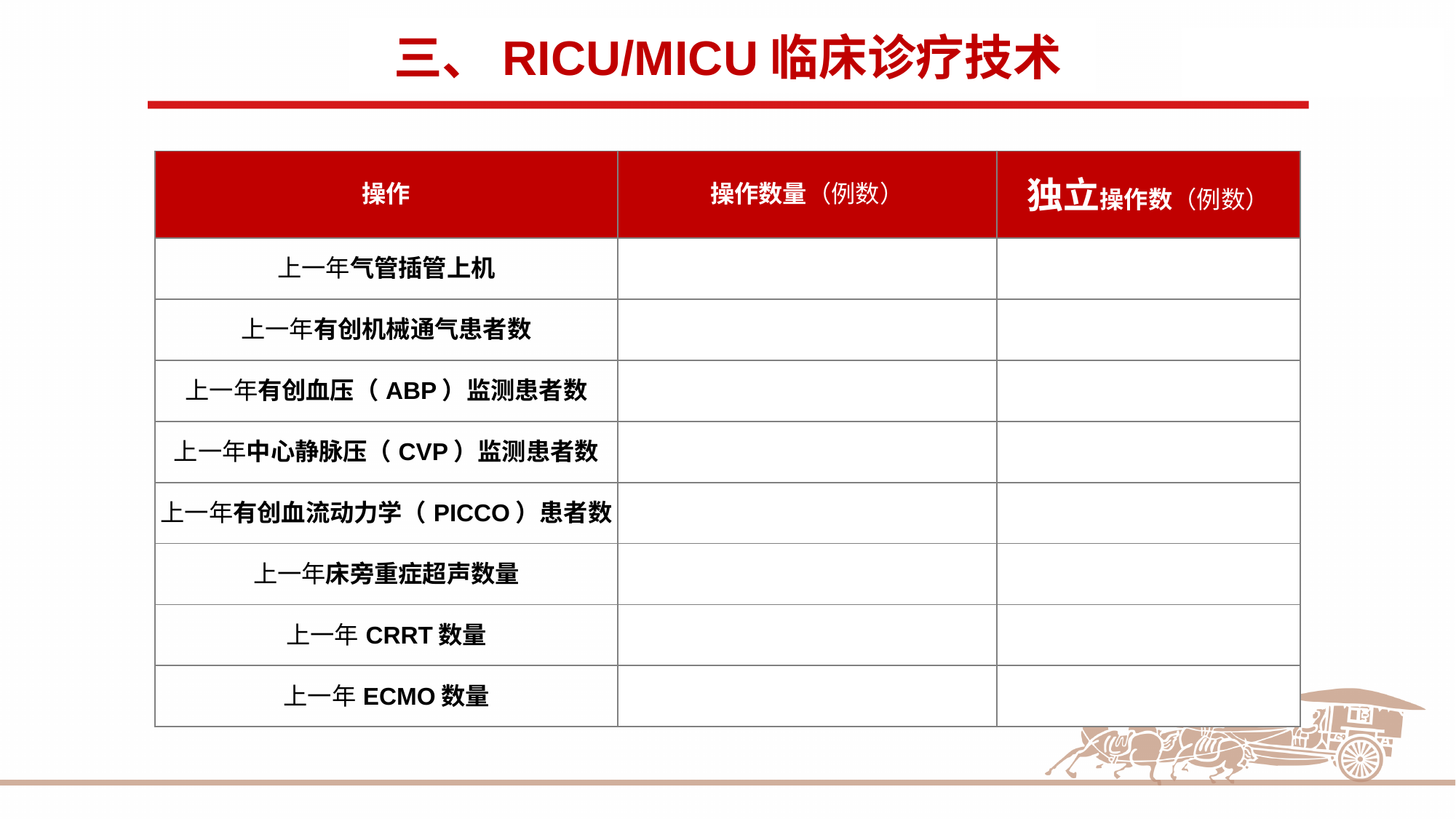

三、RICU/MICU临床诊疗技术
| 操作 | 操作数量（例数） | 独立操作数（例数） |
| --- | --- | --- |
| 上一年气管插管上机 |  |  |
| 上一年有创机械通气患者数 |  |  |
| 上一年有创血压（ABP）监测患者数 |  |  |
| 上一年中心静脉压（CVP）监测患者数 |  |  |
| 上一年有创血流动力学（PICCO）患者数 |  |  |
| 上一年床旁重症超声数量 |  |  |
| 上一年CRRT数量 |  |  |
| 上一年ECMO数量 |  |  |